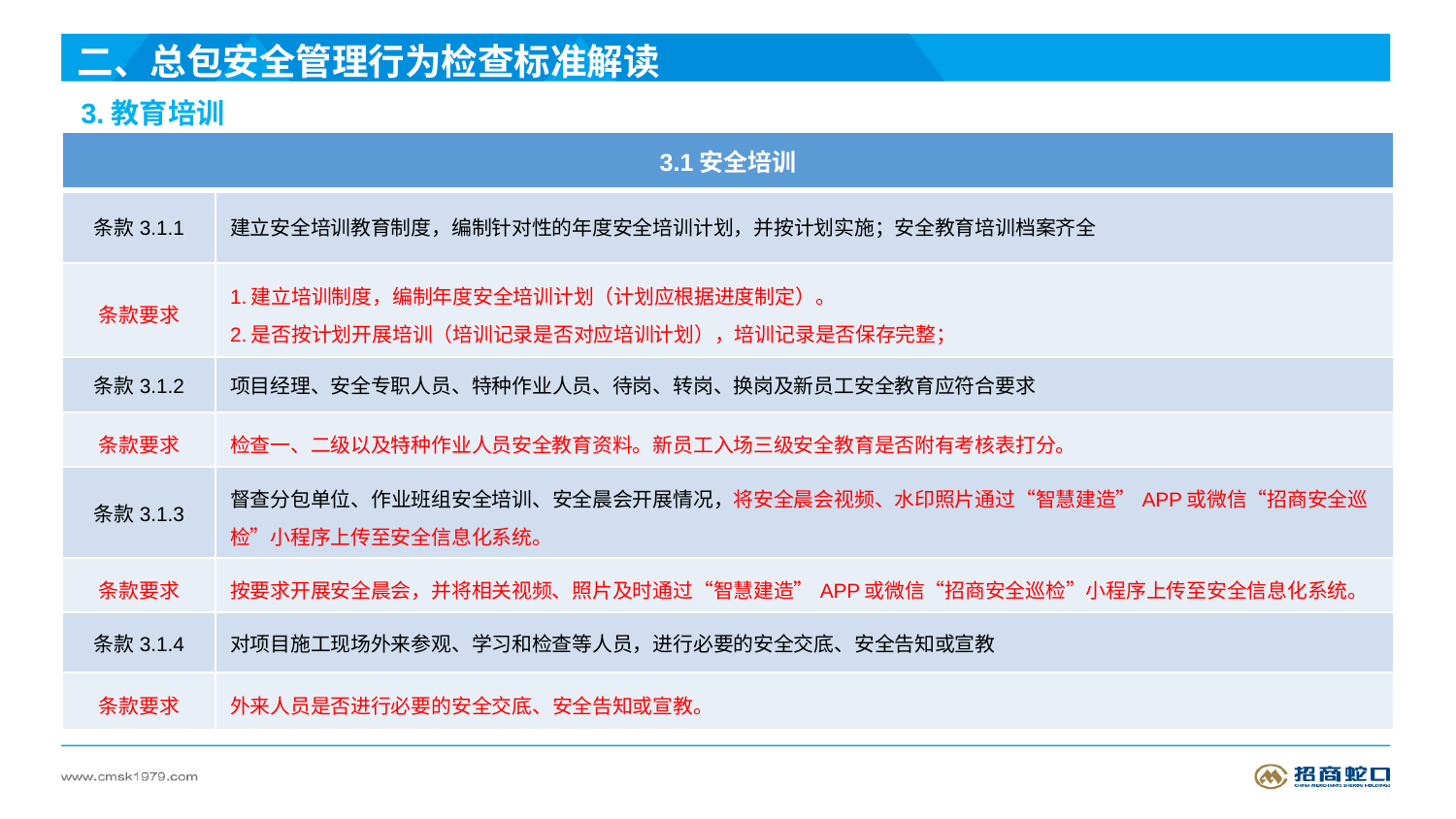

二、总包安全管理行为检查标准解读
3.教育培训
| 3.1安全培训 |  |
| --- | --- |
| 条款3.1.1 | 建立安全培训教育制度，编制针对性的年度安全培训计划，并按计划实施；安全教育培训档案齐全 |
| 条款要求 | 1.建立培训制度，编制年度安全培训计划（计划应根据进度制定）。 2.是否按计划开展培训（培训记录是否对应培训计划），培训记录是否保存完整； |
| 条款3.1.2 | 项目经理、安全专职人员、特种作业人员、待岗、转岗、换岗及新员工安全教育应符合要求 |
| 条款要求 | 检查一、二级以及特种作业人员安全教育资料。新员工入场三级安全教育是否附有考核表打分。 |
| 条款3.1.3 | 督查分包单位、作业班组安全培训、安全晨会开展情况，将安全晨会视频、水印照片通过“智慧建造”APP或微信“招商安全巡检”小程序上传至安全信息化系统。 |
| 条款要求 | 按要求开展安全晨会，并将相关视频、照片及时通过“智慧建造”APP或微信“招商安全巡检”小程序上传至安全信息化系统。 |
| 条款3.1.4 | 对项目施工现场外来参观、学习和检查等人员，进行必要的安全交底、安全告知或宣教 |
| 条款要求 | 外来人员是否进行必要的安全交底、安全告知或宣教。 |